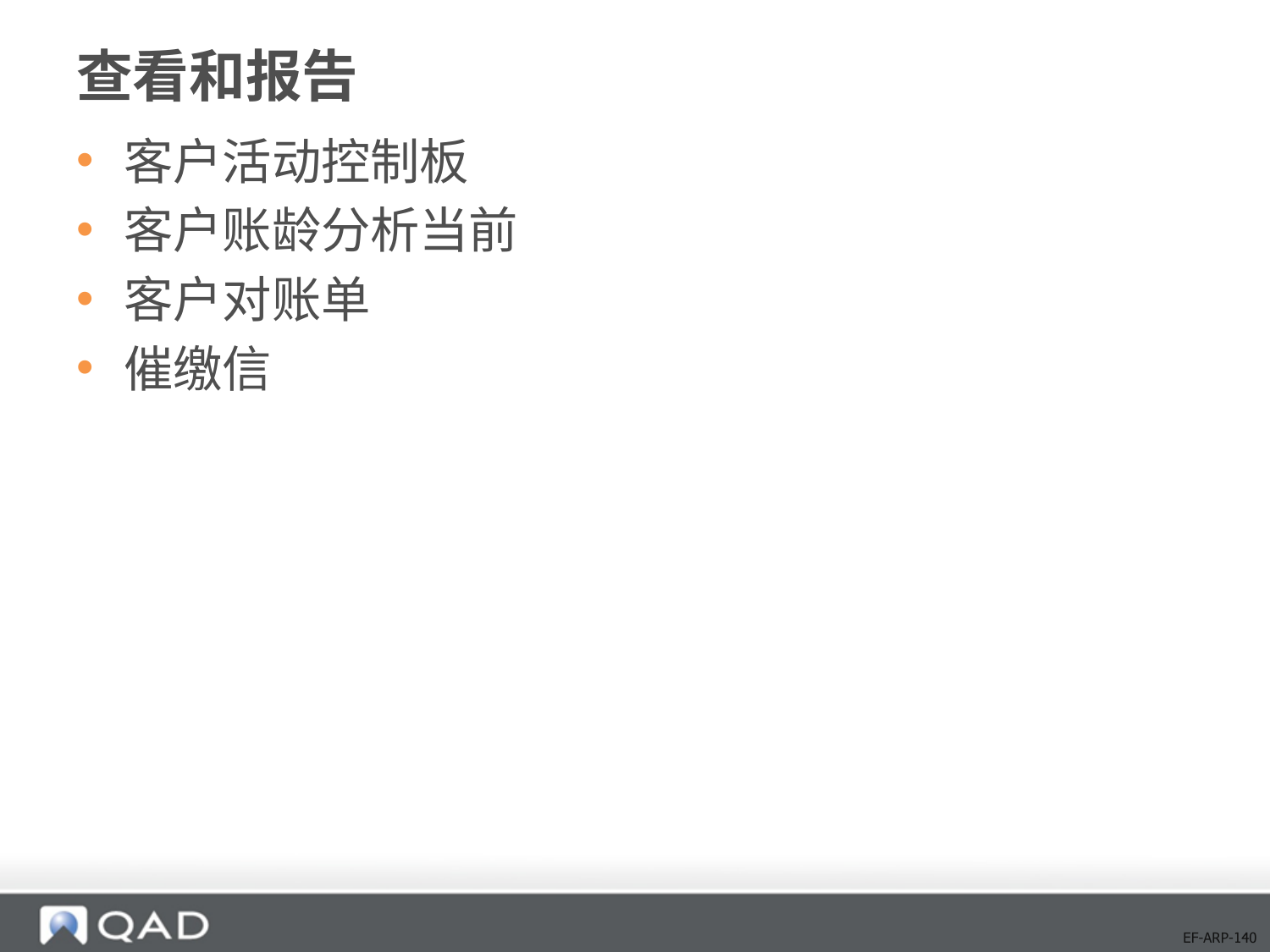

# 查看和报告
客户活动控制板
客户账龄分析当前
客户对账单
催缴信
EF-ARP-140